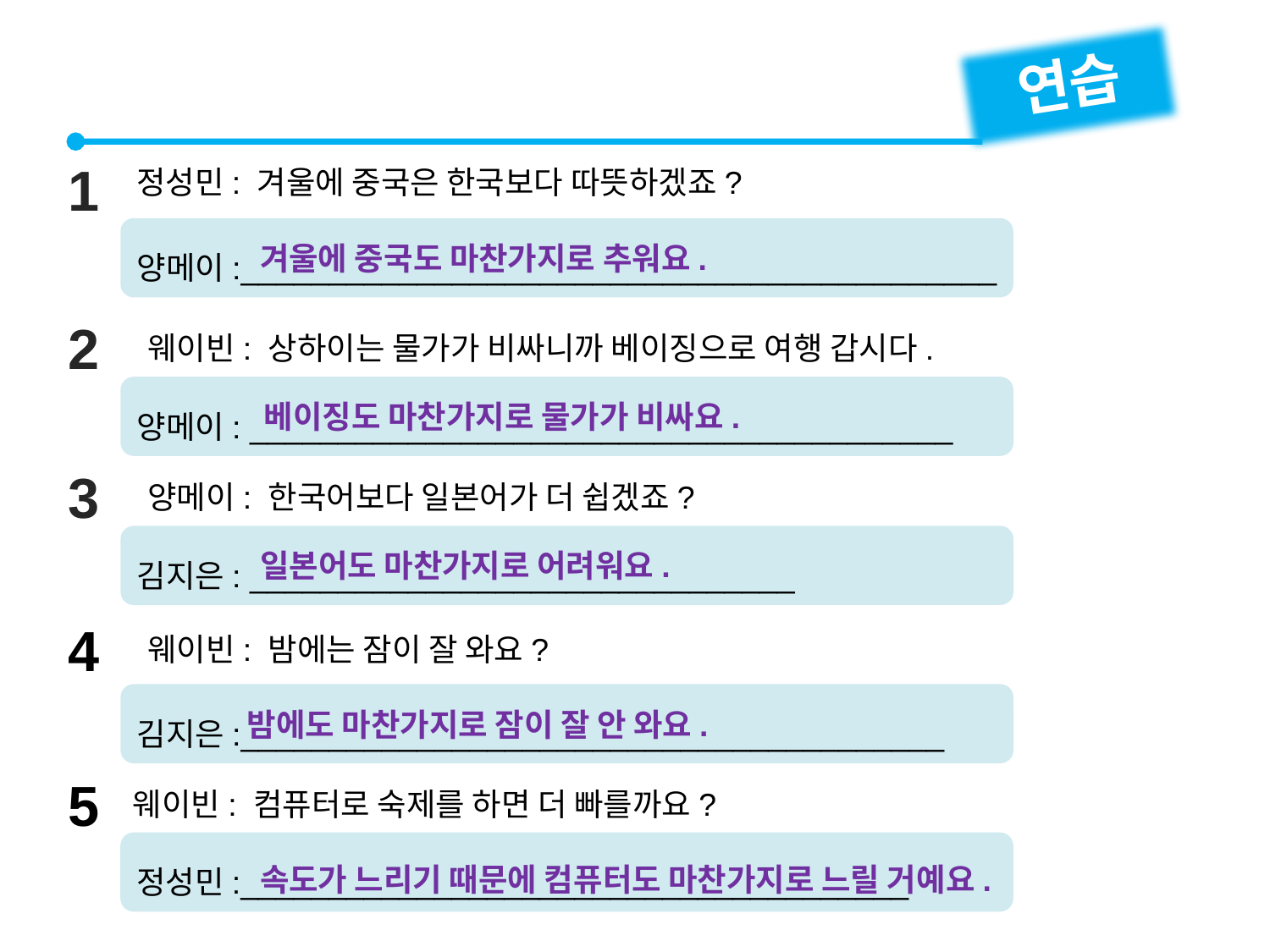

연습
1
정성민: 겨울에 중국은 한국보다 따뜻하겠죠?
양메이:___________________________________________
겨울에 중국도 마찬가지로 추워요.
2
웨이빈: 상하이는 물가가 비싸니까 베이징으로 여행 갑시다.
양메이: ________________________________________
베이징도 마찬가지로 물가가 비싸요.
3
양메이: 한국어보다 일본어가 더 쉽겠죠?
김지은: _______________________________
일본어도 마찬가지로 어려워요.
4
웨이빈: 밤에는 잠이 잘 와요?
김지은:________________________________________
밤에도 마찬가지로 잠이 잘 안 와요.
5
웨이빈: 컴퓨터로 숙제를 하면 더 빠를까요?
정성민:______________________________________
속도가 느리기 때문에 컴퓨터도 마찬가지로 느릴 거예요.